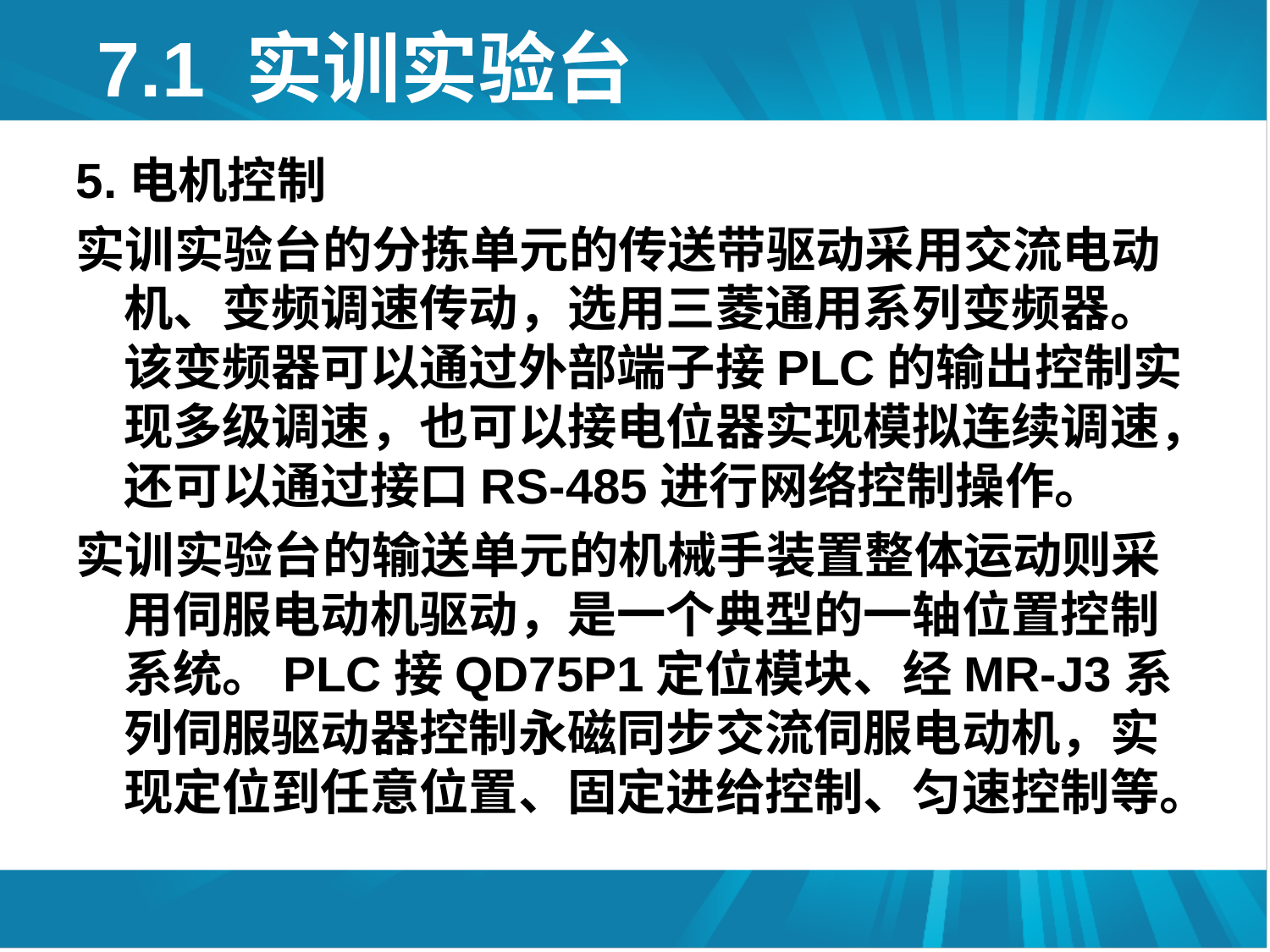

# 7.1 实训实验台
5.电机控制
实训实验台的分拣单元的传送带驱动采用交流电动机、变频调速传动，选用三菱通用系列变频器。该变频器可以通过外部端子接PLC的输出控制实现多级调速，也可以接电位器实现模拟连续调速，还可以通过接口RS-485进行网络控制操作。
实训实验台的输送单元的机械手装置整体运动则采用伺服电动机驱动，是一个典型的一轴位置控制系统。PLC接QD75P1定位模块、经MR-J3系列伺服驱动器控制永磁同步交流伺服电动机，实现定位到任意位置、固定进给控制、匀速控制等。